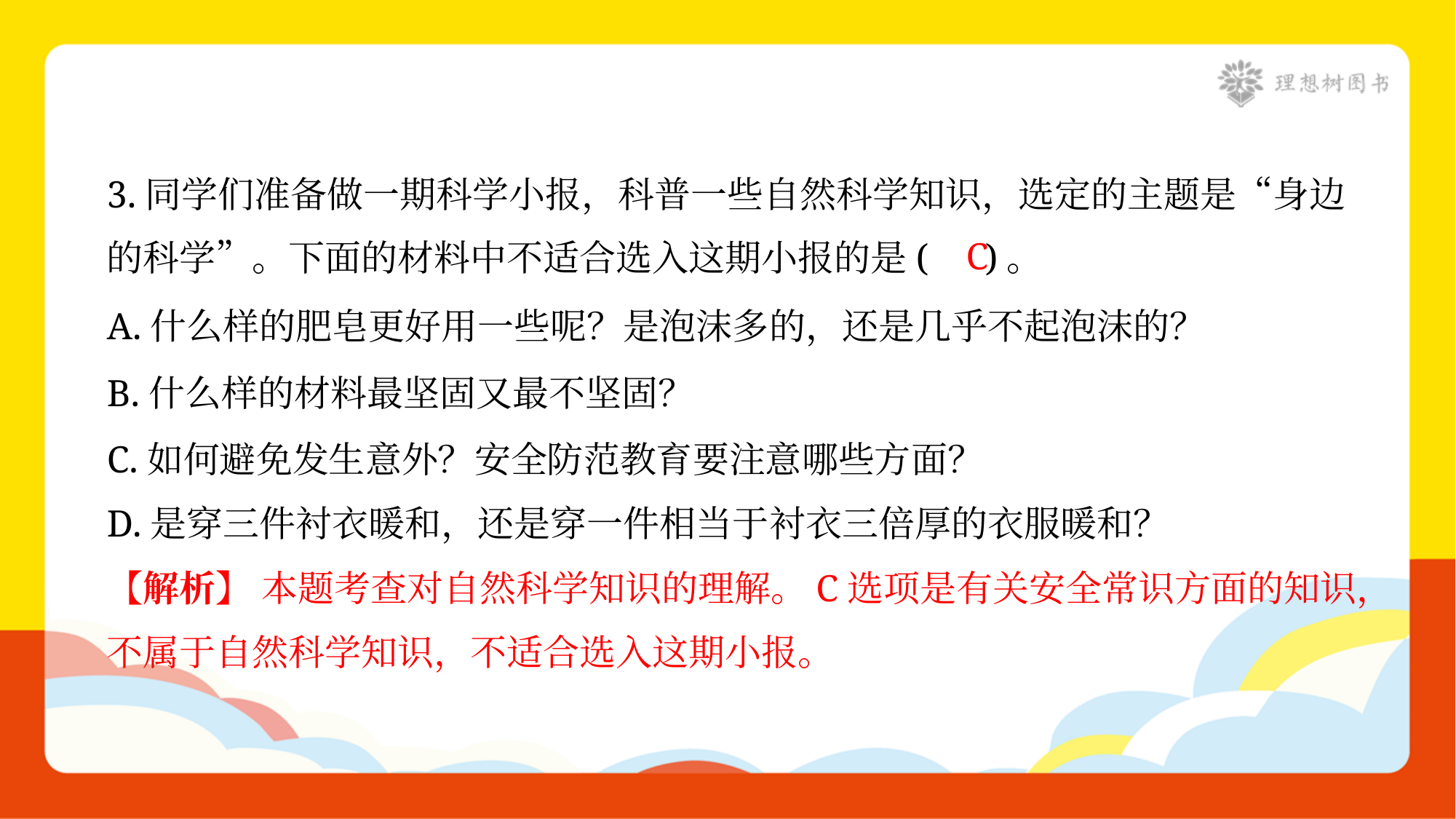

3.同学们准备做一期科学小报，科普一些自然科学知识，选定的主题是“身边
的科学”。下面的材料中不适合选入这期小报的是(      )。
C
A.什么样的肥皂更好用一些呢？是泡沫多的，还是几乎不起泡沫的？
B.什么样的材料最坚固又最不坚固？
C.如何避免发生意外？安全防范教育要注意哪些方面？
D.是穿三件衬衣暖和，还是穿一件相当于衬衣三倍厚的衣服暖和？
【解析】 本题考查对自然科学知识的理解。C选项是有关安全常识方面的知识，
不属于自然科学知识，不适合选入这期小报。